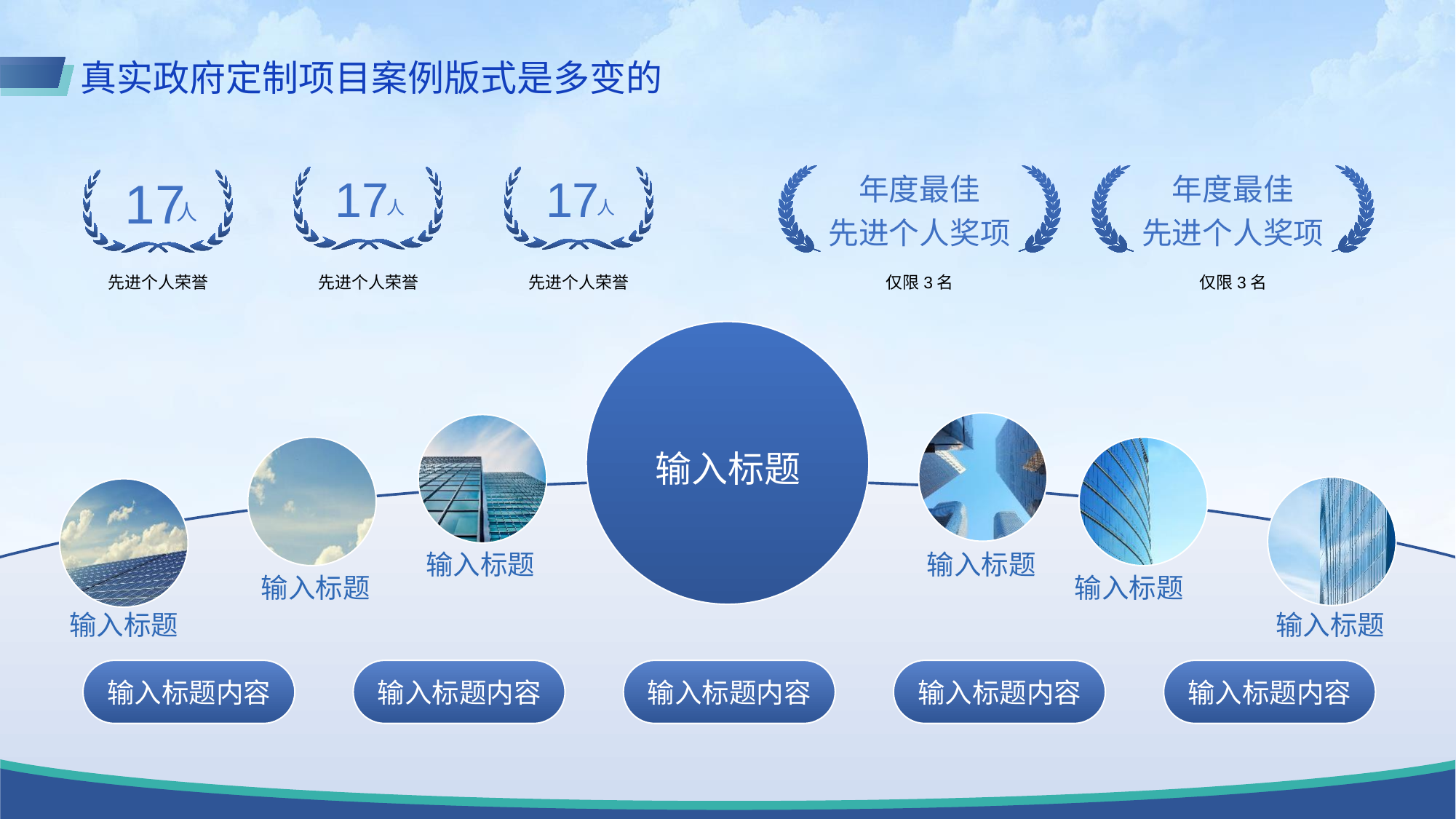

真实政府定制项目案例版式是多变的
年度最佳
先进个人奖项
年度最佳
先进个人奖项

17
17
17

人
人
人
先进个人荣誉
先进个人荣誉
先进个人荣誉
仅限3名
仅限3名

输入标题

输入标题
输入标题
输入标题
输入标题
输入标题
输入标题

输入标题内容
输入标题内容
输入标题内容
输入标题内容
输入标题内容